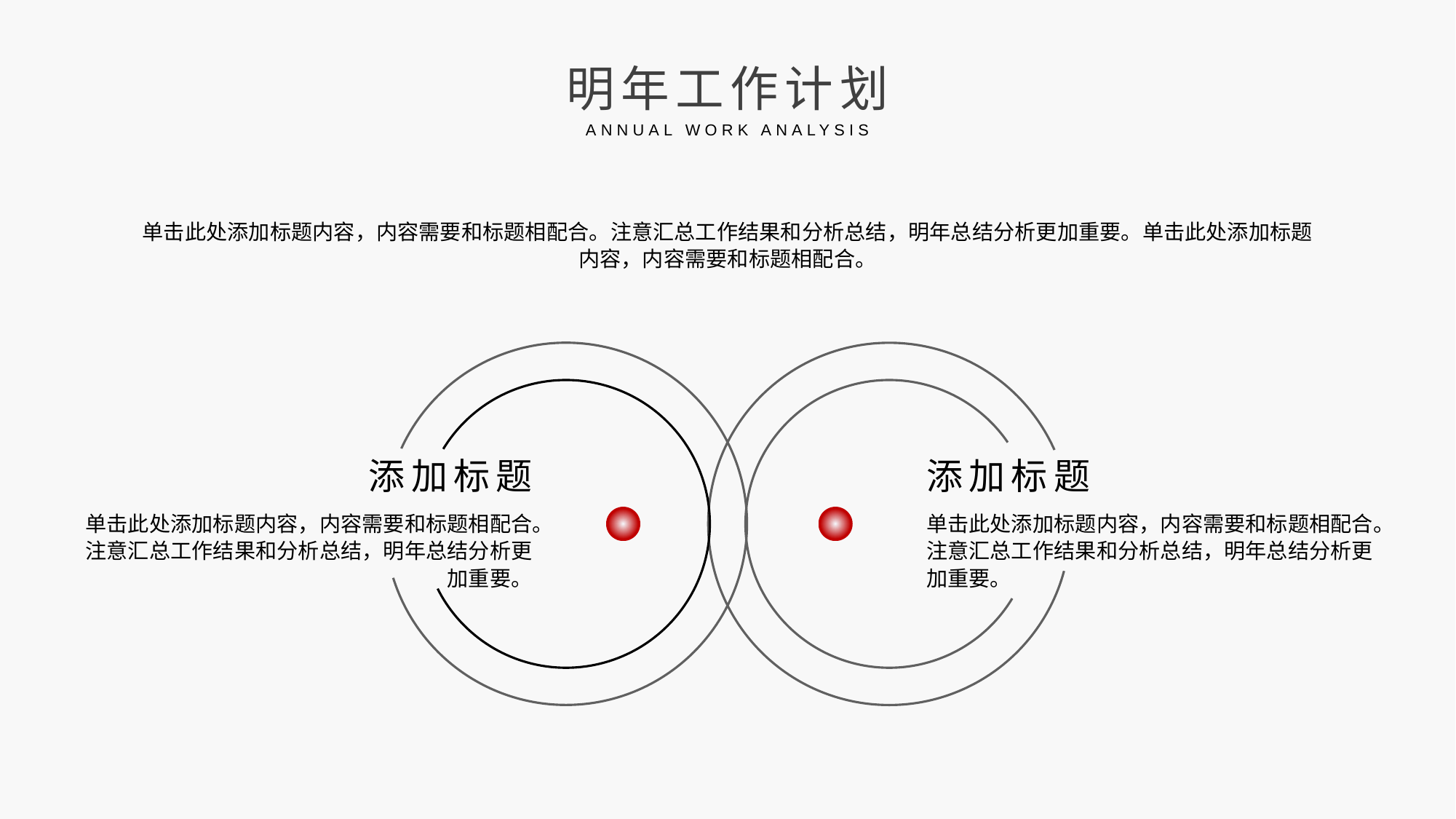

明年工作计划
ANNUAL WORK ANALYSIS
单击此处添加标题内容，内容需要和标题相配合。注意汇总工作结果和分析总结，明年总结分析更加重要。单击此处添加标题内容，内容需要和标题相配合。

添加标题
单击此处添加标题内容，内容需要和标题相配合。注意汇总工作结果和分析总结，明年总结分析更加重要。
添加标题
单击此处添加标题内容，内容需要和标题相配合。注意汇总工作结果和分析总结，明年总结分析更加重要。